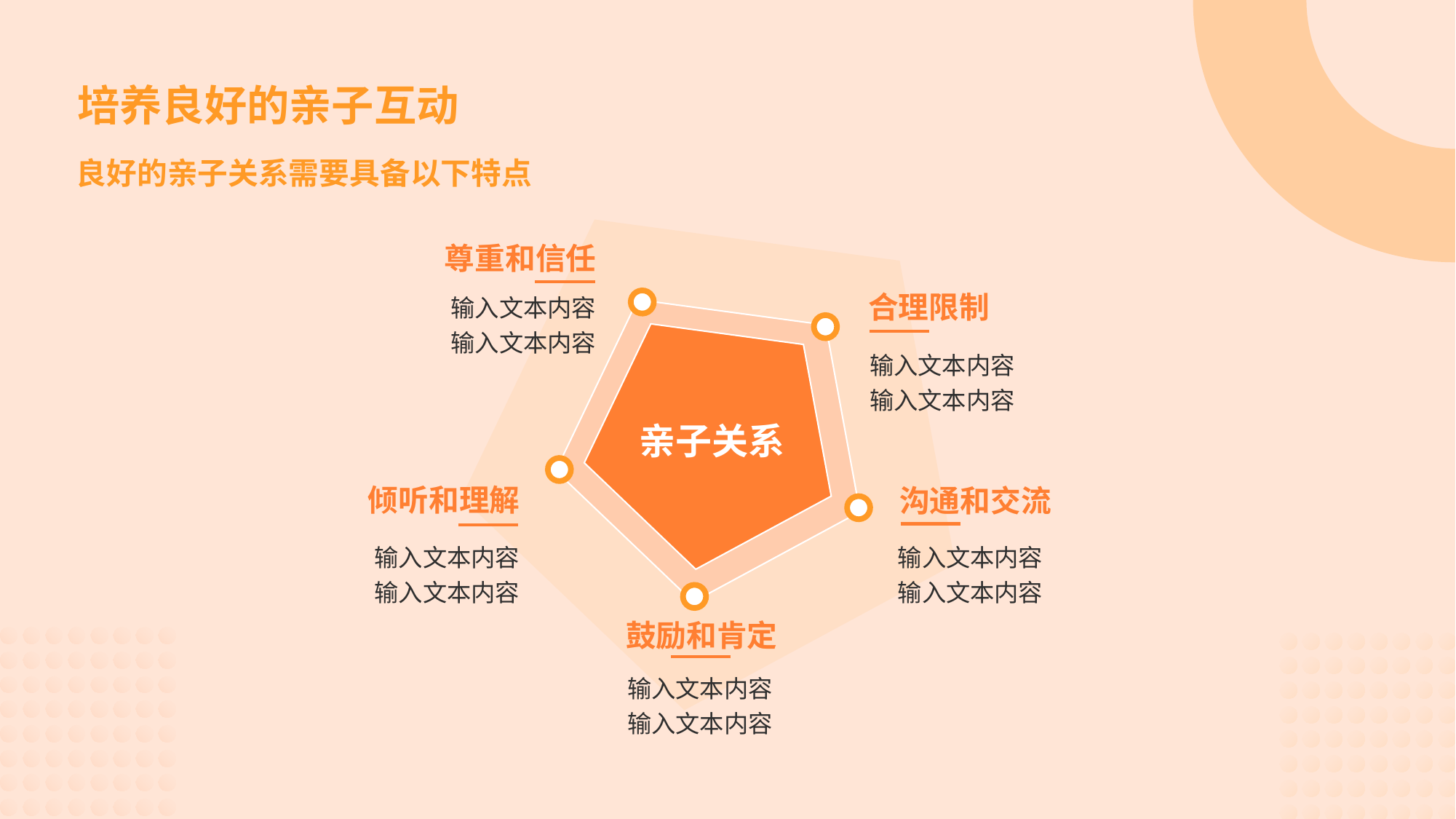

# 培养良好的亲子互动
良好的亲子关系需要具备以下特点

尊重和信任
输入文本内容
输入文本内容

合理限制

输入文本内容
输入文本内容

亲子关系

倾听和理解
输入文本内容
输入文本内容
沟通和交流

输入文本内容
输入文本内容

鼓励和肯定
输入文本内容
输入文本内容